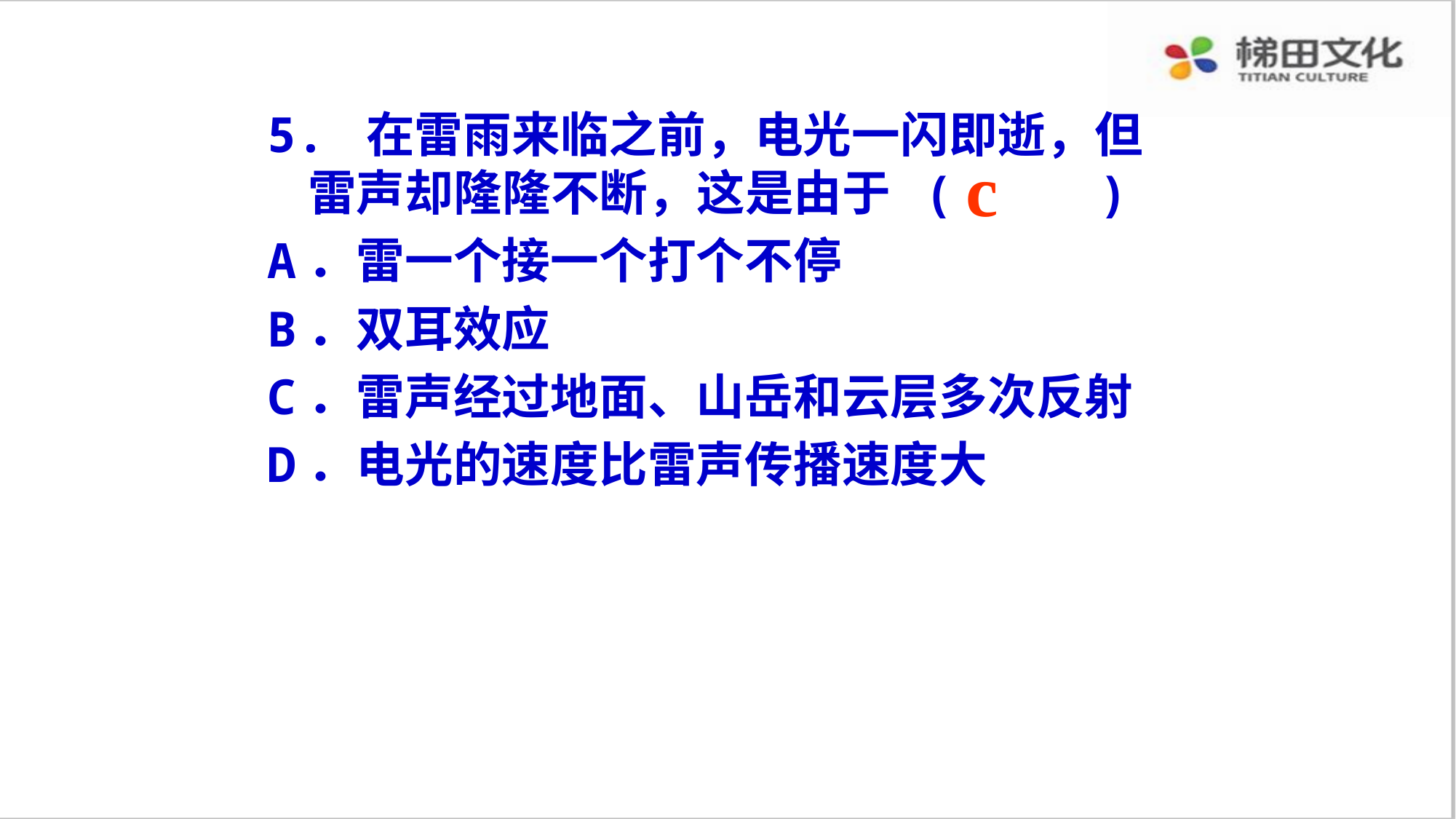

5. 在雷雨来临之前，电光一闪即逝，但雷声却隆隆不断，这是由于  (     )
A．雷一个接一个打个不停
B．双耳效应
C．雷声经过地面、山岳和云层多次反射
D．电光的速度比雷声传播速度大
c